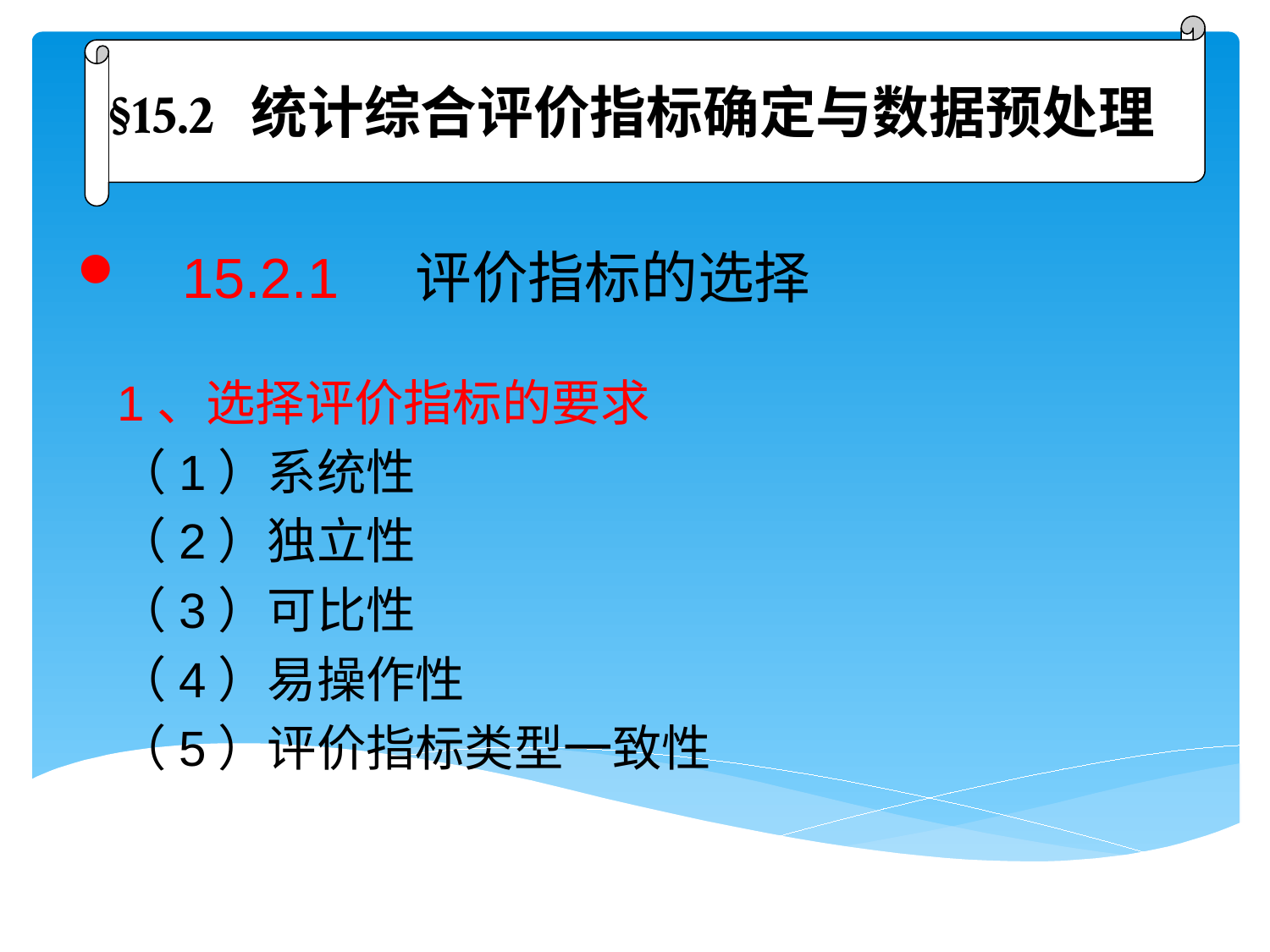

§15.2  统计综合评价指标确定与数据预处理
   15.2.1    评价指标的选择

1、选择评价指标的要求
（1）系统性
（2）独立性
（3）可比性
（4）易操作性
（5）评价指标类型一致性